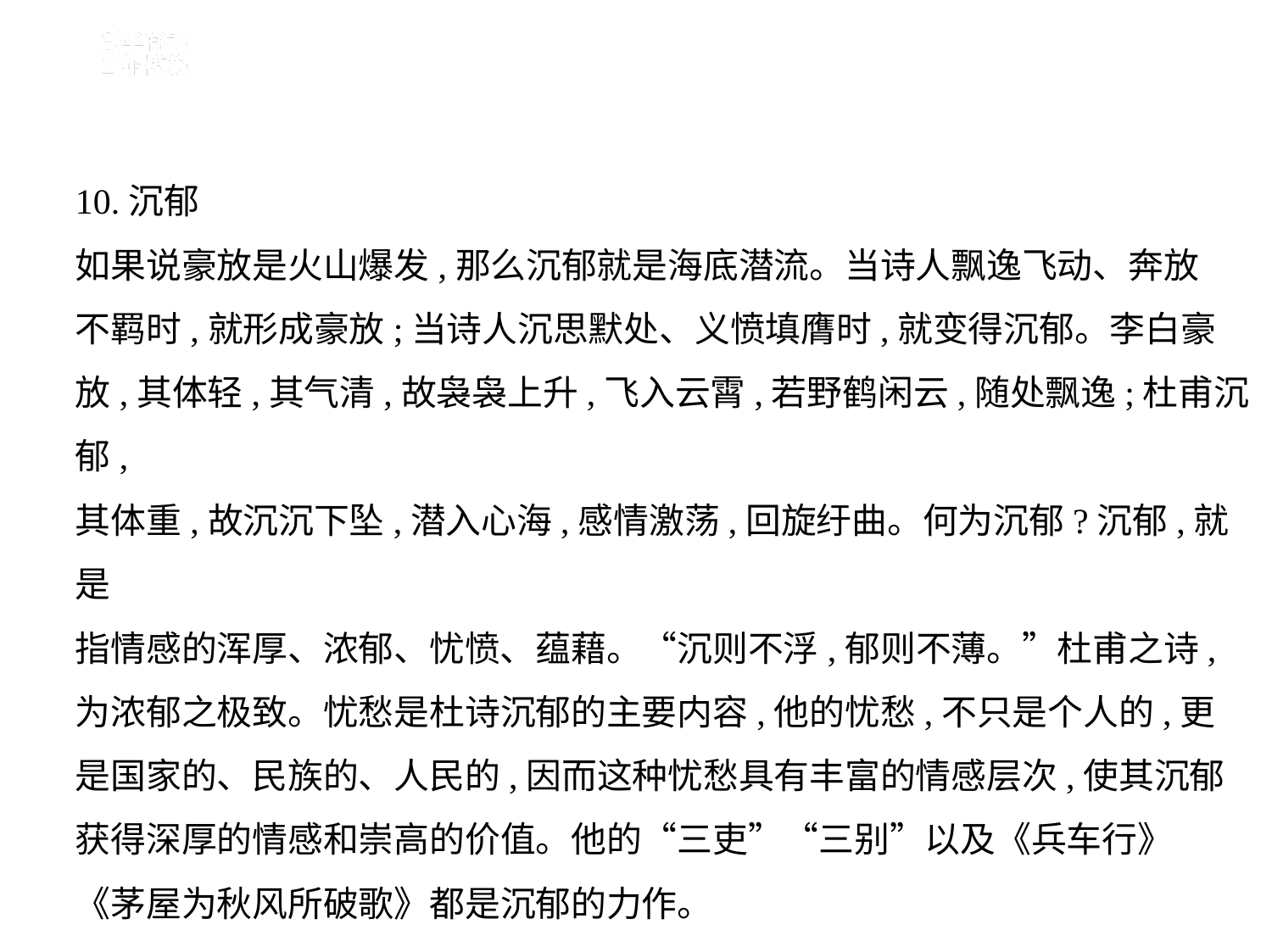

10.沉郁
如果说豪放是火山爆发,那么沉郁就是海底潜流。当诗人飘逸飞动、奔放
不羁时,就形成豪放;当诗人沉思默处、义愤填膺时,就变得沉郁。李白豪
放,其体轻,其气清,故袅袅上升,飞入云霄,若野鹤闲云,随处飘逸;杜甫沉郁,
其体重,故沉沉下坠,潜入心海,感情激荡,回旋纡曲。何为沉郁?沉郁,就是
指情感的浑厚、浓郁、忧愤、蕴藉。“沉则不浮,郁则不薄。”杜甫之诗,
为浓郁之极致。忧愁是杜诗沉郁的主要内容,他的忧愁,不只是个人的,更
是国家的、民族的、人民的,因而这种忧愁具有丰富的情感层次,使其沉郁
获得深厚的情感和崇高的价值。他的“三吏”“三别”以及《兵车行》
《茅屋为秋风所破歌》都是沉郁的力作。